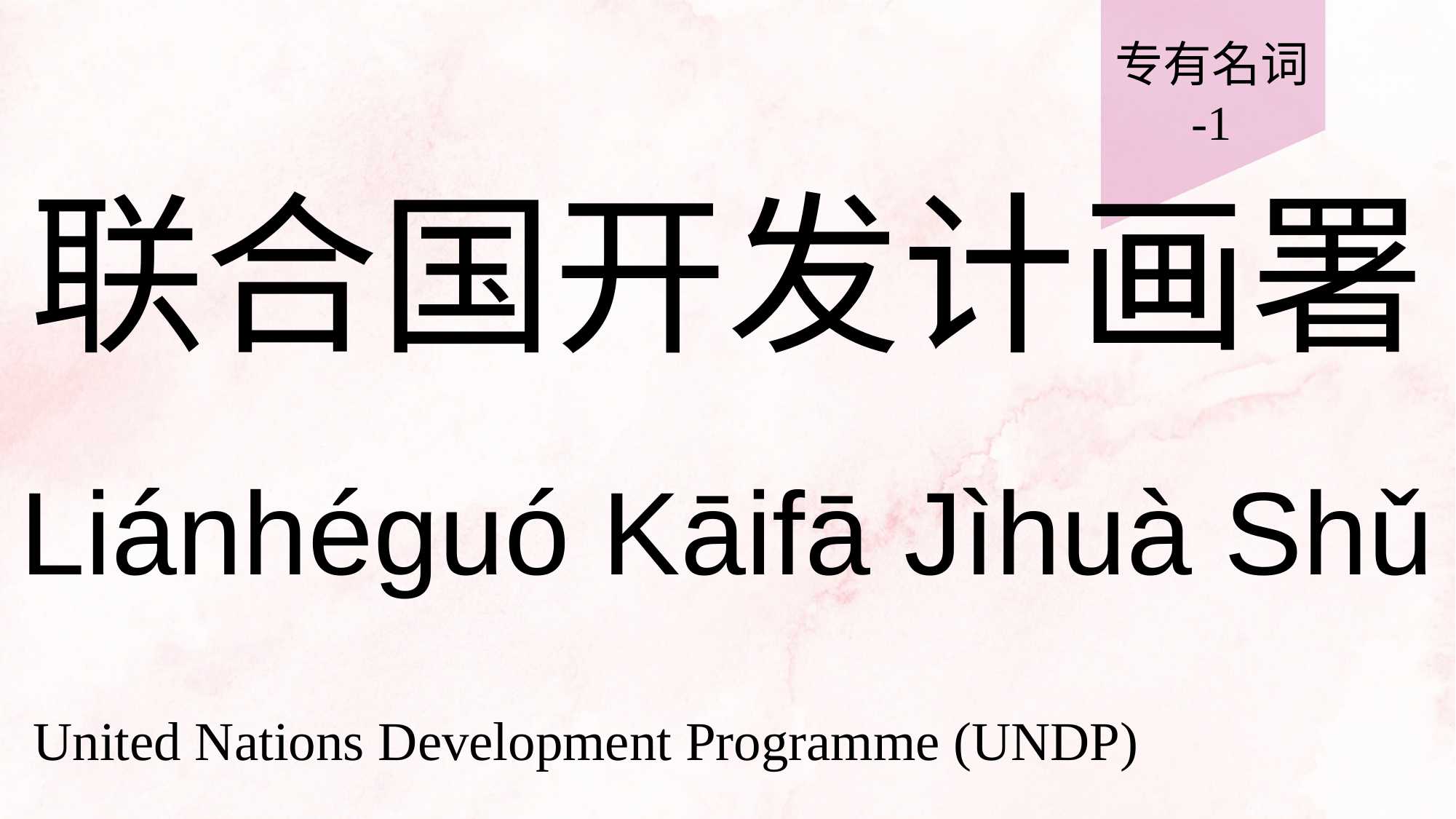

专有名词
-1
# 联合国开发计画署
Liánhéguó Kāifā Jìhuà Shǔ
United Nations Development Programme (UNDP)